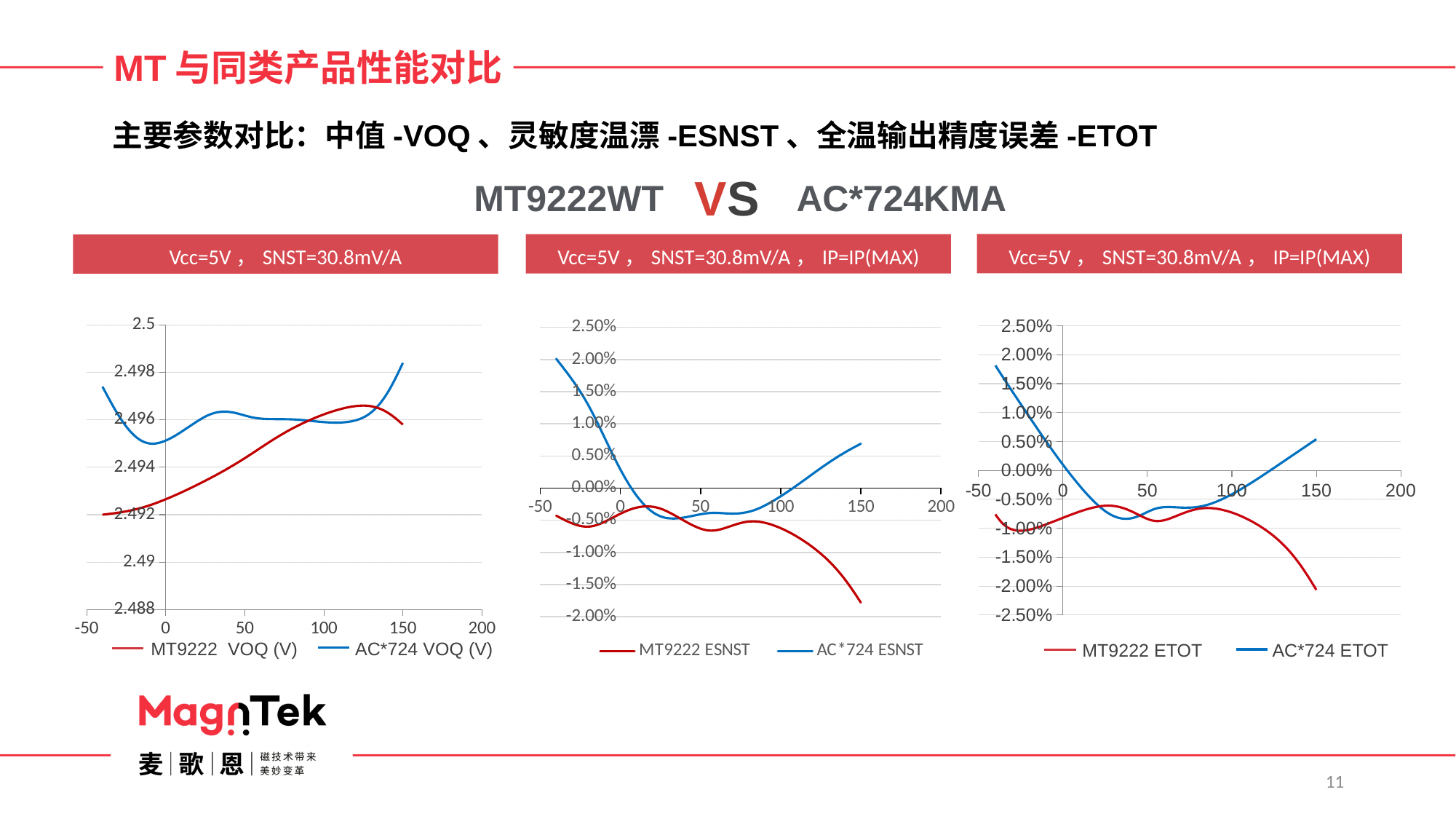

MT与同类产品性能对比
主要参数对比：中值-VOQ、灵敏度温漂-ESNST、全温输出精度误差-ETOT
VS
MT9222WT
AC*724KMA

Vcc=5V，SNST=30.8mV/A，IP=IP(MAX)

Vcc=5V，SNST=30.8mV/A，IP=IP(MAX)

Vcc=5V，SNST=30.8mV/A

### Chart

| Category | MT9222 ESNST | AC*724 ESNST |
|---|---|---|

### Chart

| Category | MT9221 VOQ（V） | ACxxx4 VOQ（V） |
|---|---|---|
MT9222  VOQ (V)
AC*724 VOQ (V)

### Chart

| Category |  |  |
|---|---|---|
MT9222 ETOT
AC*724 ETOT
11